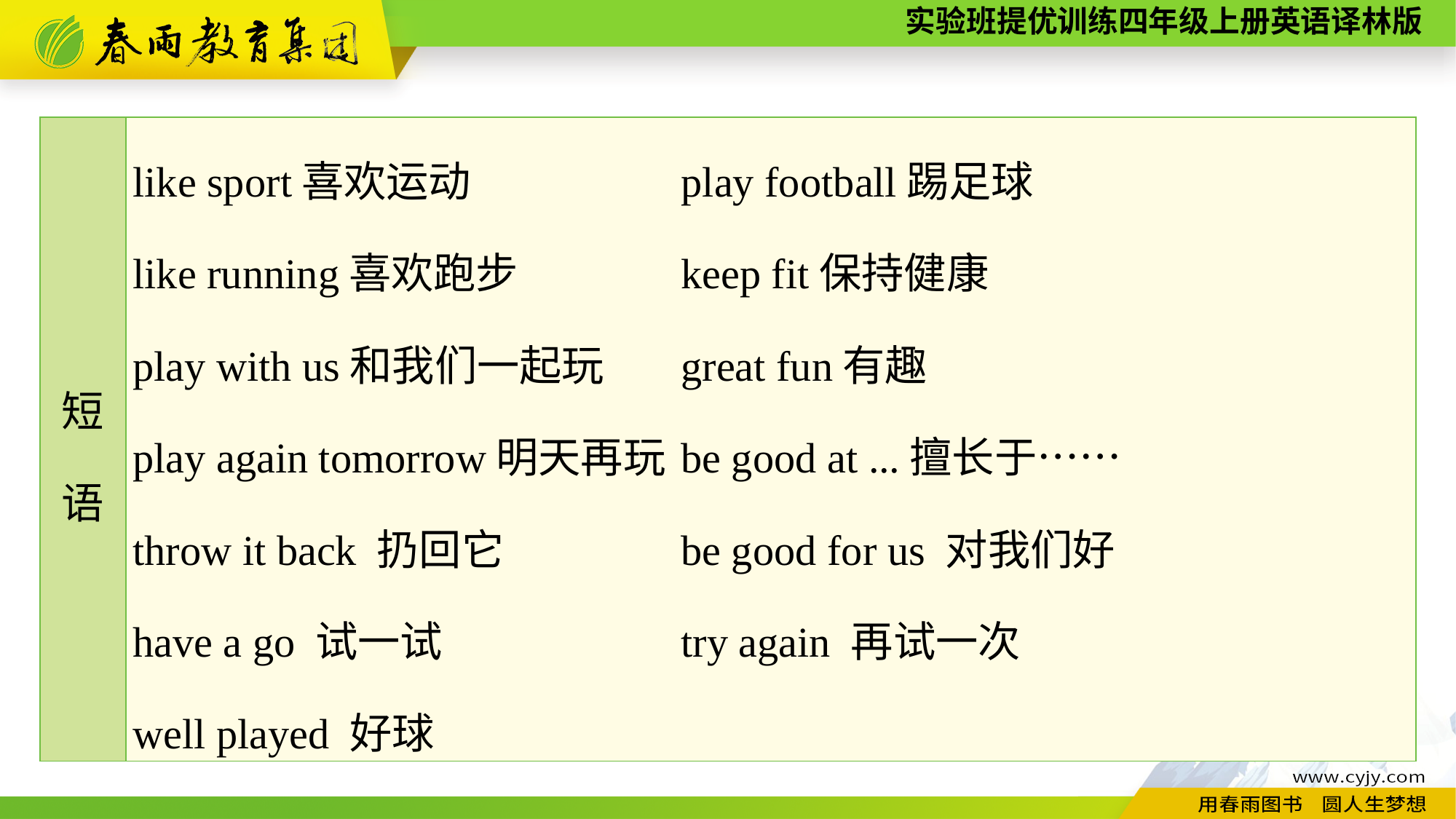

| 短 语 | like sport喜欢运动 play football踢足球 like running喜欢跑步 keep fit保持健康 play with us和我们一起玩 great fun有趣 play again tomorrow明天再玩 be good at ...擅长于…… throw it back 扔回它 be good for us 对我们好 have a go 试一试 try again 再试一次 well played 好球 |
| --- | --- |